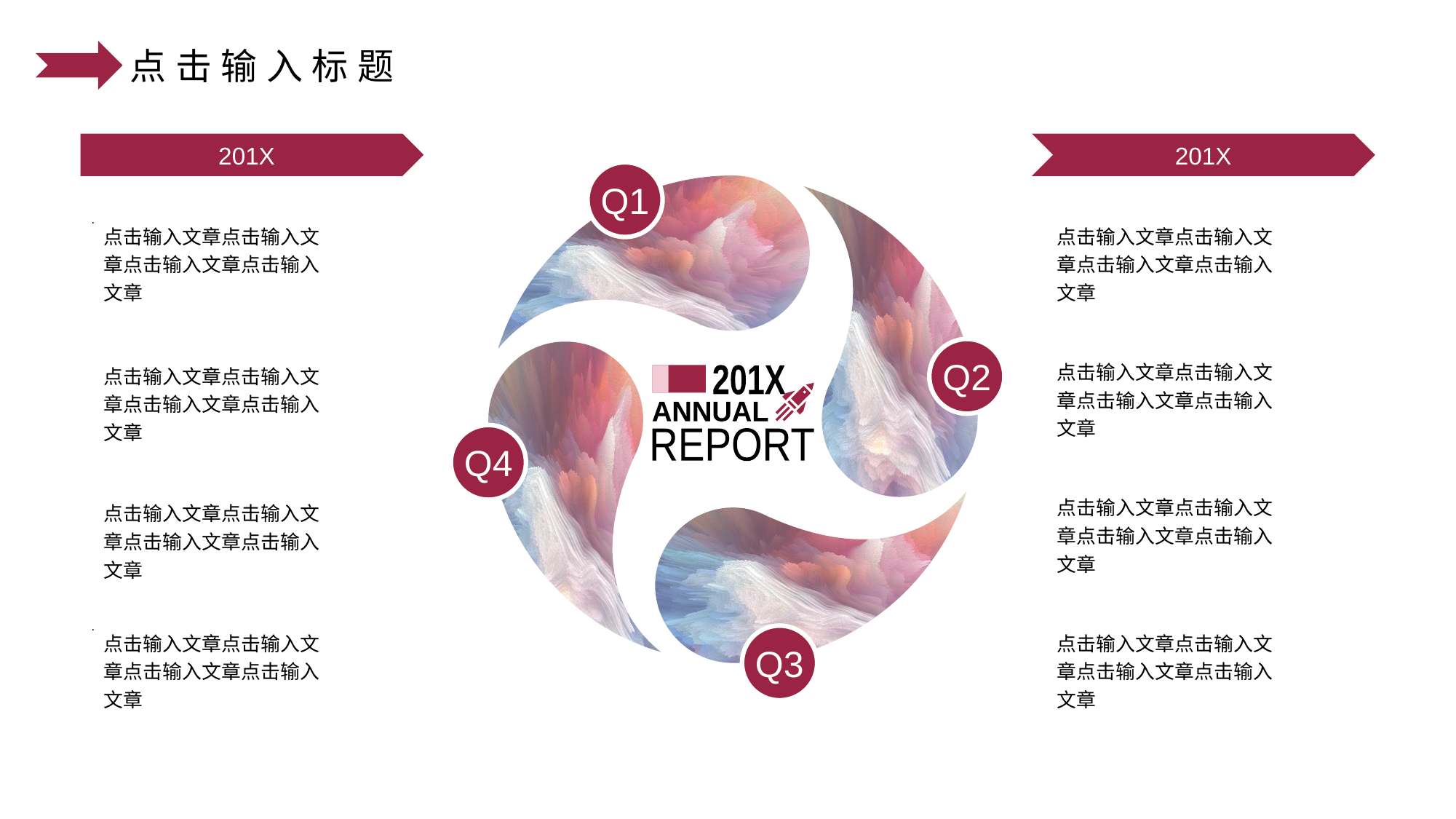

点击输入标题

201X
201X
Q1

Q2
Q4
Q3
.

点击输入文章点击输入文章点击输入文章点击输入文章
点击输入文章点击输入文章点击输入文章点击输入文章

点击输入文章点击输入文章点击输入文章点击输入文章
点击输入文章点击输入文章点击输入文章点击输入文章

201X

ANNUAL
REPORT

点击输入文章点击输入文章点击输入文章点击输入文章
点击输入文章点击输入文章点击输入文章点击输入文章
.

点击输入文章点击输入文章点击输入文章点击输入文章
点击输入文章点击输入文章点击输入文章点击输入文章